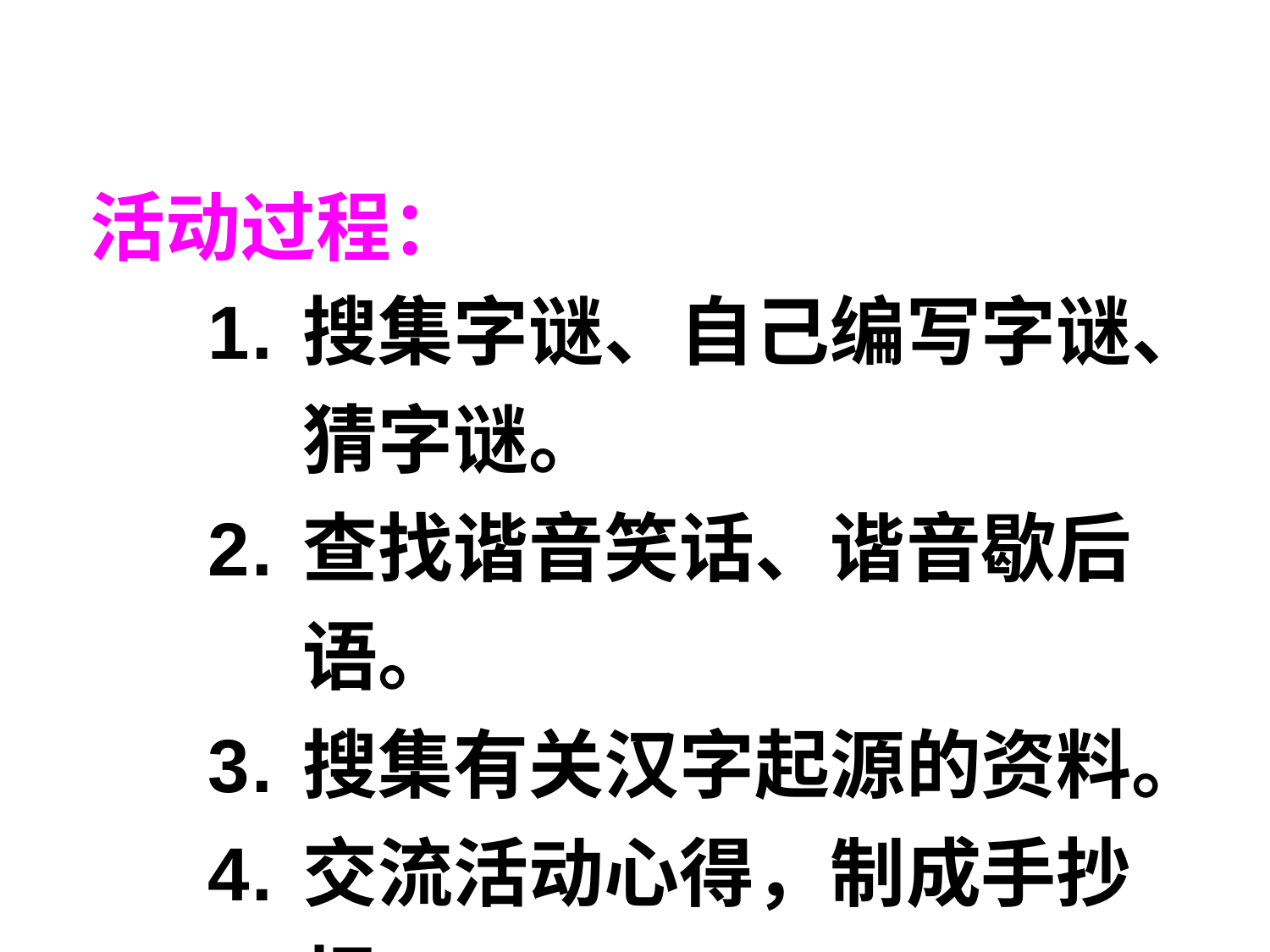

活动过程：
搜集字谜、自己编写字谜、猜字谜。
查找谐音笑话、谐音歇后语。
搜集有关汉字起源的资料。
交流活动心得，制成手抄报。